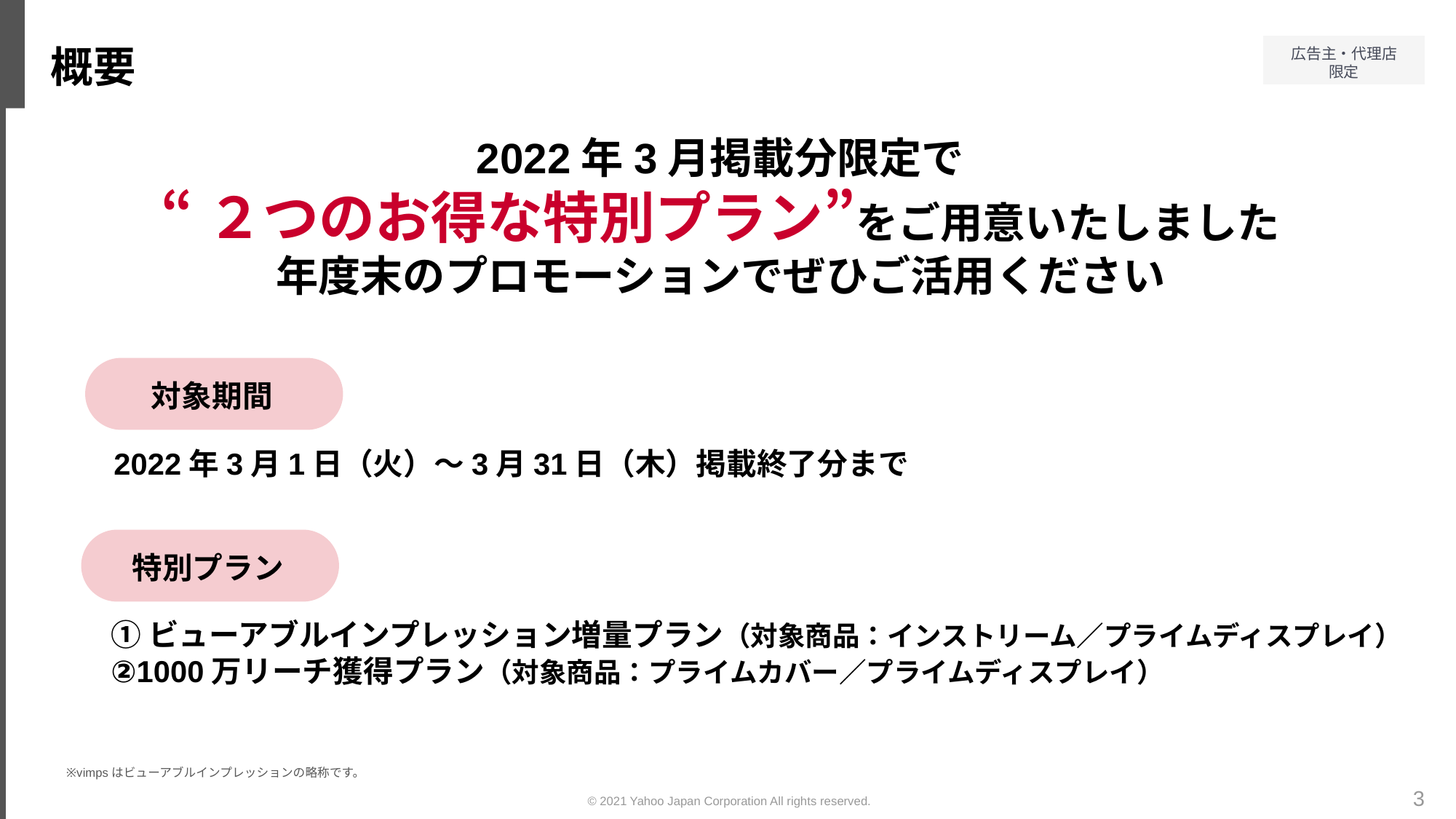

概要
2022年3月掲載分限定で
“２つのお得な特別プラン”をご用意いたしました
年度末のプロモーションでぜひご活用ください

対象期間
2022年3月1日（火）～3月31日（木）掲載終了分まで

特別プラン
①ビューアブルインプレッション増量プラン（対象商品：インストリーム／プライムディスプレイ）
②1000万リーチ獲得プラン（対象商品：プライムカバー／プライムディスプレイ）
※vimpsはビューアブルインプレッションの略称です。
3